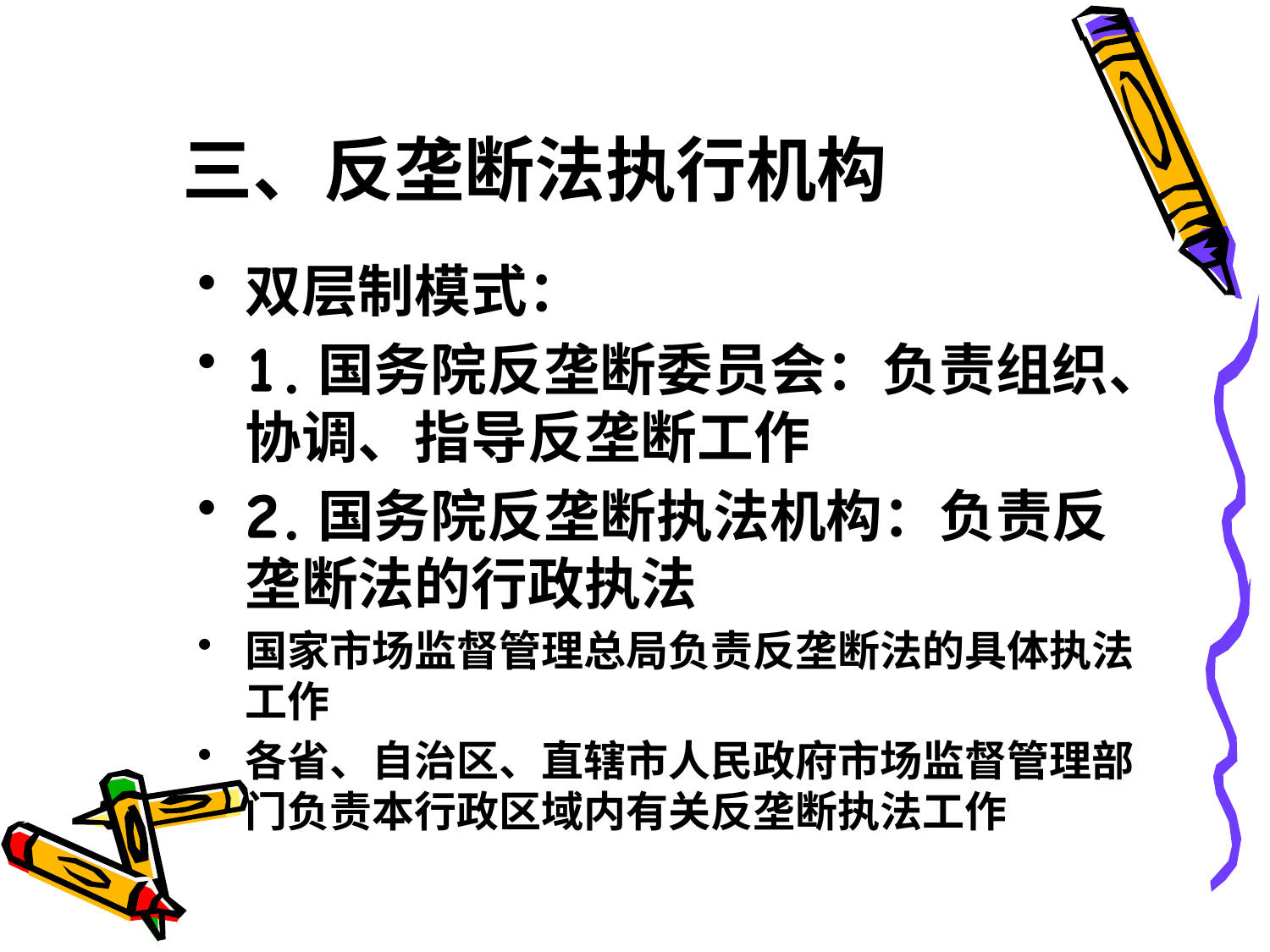

# 三、反垄断法执行机构
双层制模式：
1.国务院反垄断委员会：负责组织、协调、指导反垄断工作
2.国务院反垄断执法机构：负责反垄断法的行政执法
国家市场监督管理总局负责反垄断法的具体执法工作
各省、自治区、直辖市人民政府市场监督管理部门负责本行政区域内有关反垄断执法工作